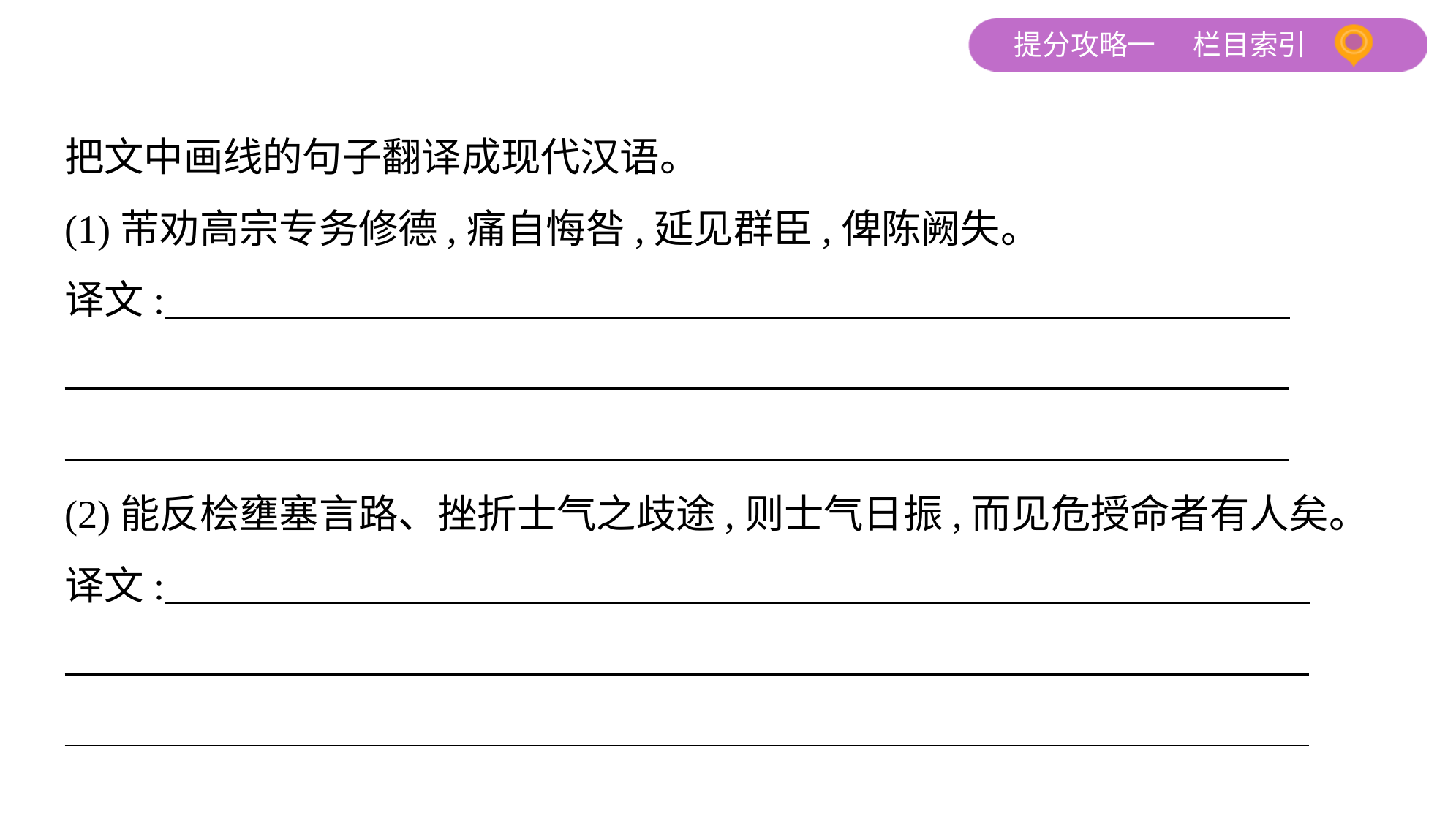

把文中画线的句子翻译成现代汉语。
(1)芾劝高宗专务修德,痛自悔咎,延见群臣,俾陈阙失。
译文:

(2)能反桧壅塞言路、挫折士气之歧途,则士气日振,而见危授命者有人矣。
译文: